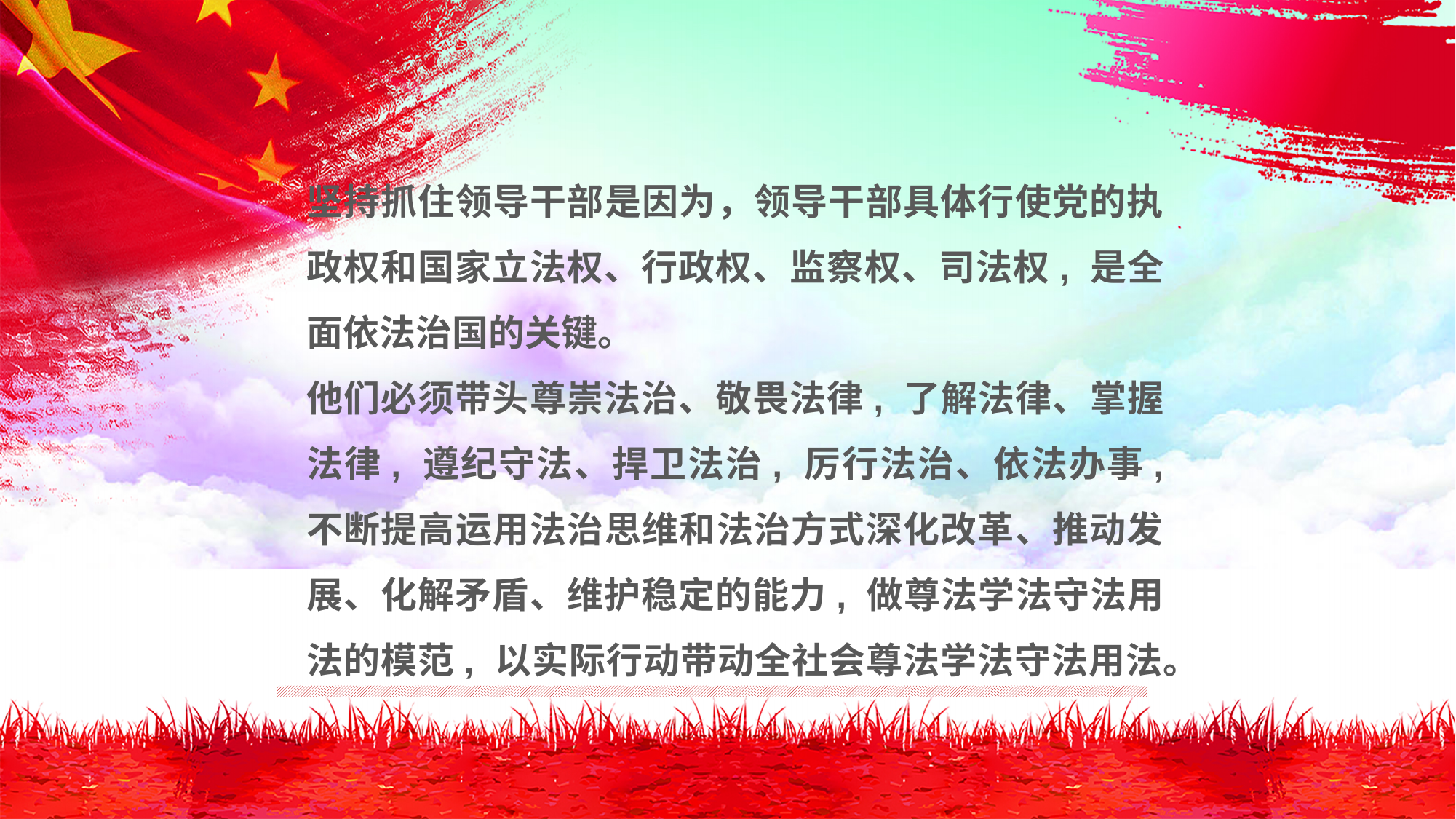

坚持抓住领导干部是因为，领导干部具体行使党的执政权和国家立法权、行政权、监察权、司法权, 是全面依法治国的关键。
他们必须带头尊崇法治、敬畏法律, 了解法律、掌握法律, 遵纪守法、捍卫法治, 厉行法治、依法办事, 不断提高运用法治思维和法治方式深化改革、推动发展、化解矛盾、维护稳定的能力, 做尊法学法守法用法的模范, 以实际行动带动全社会尊法学法守法用法。

延时符